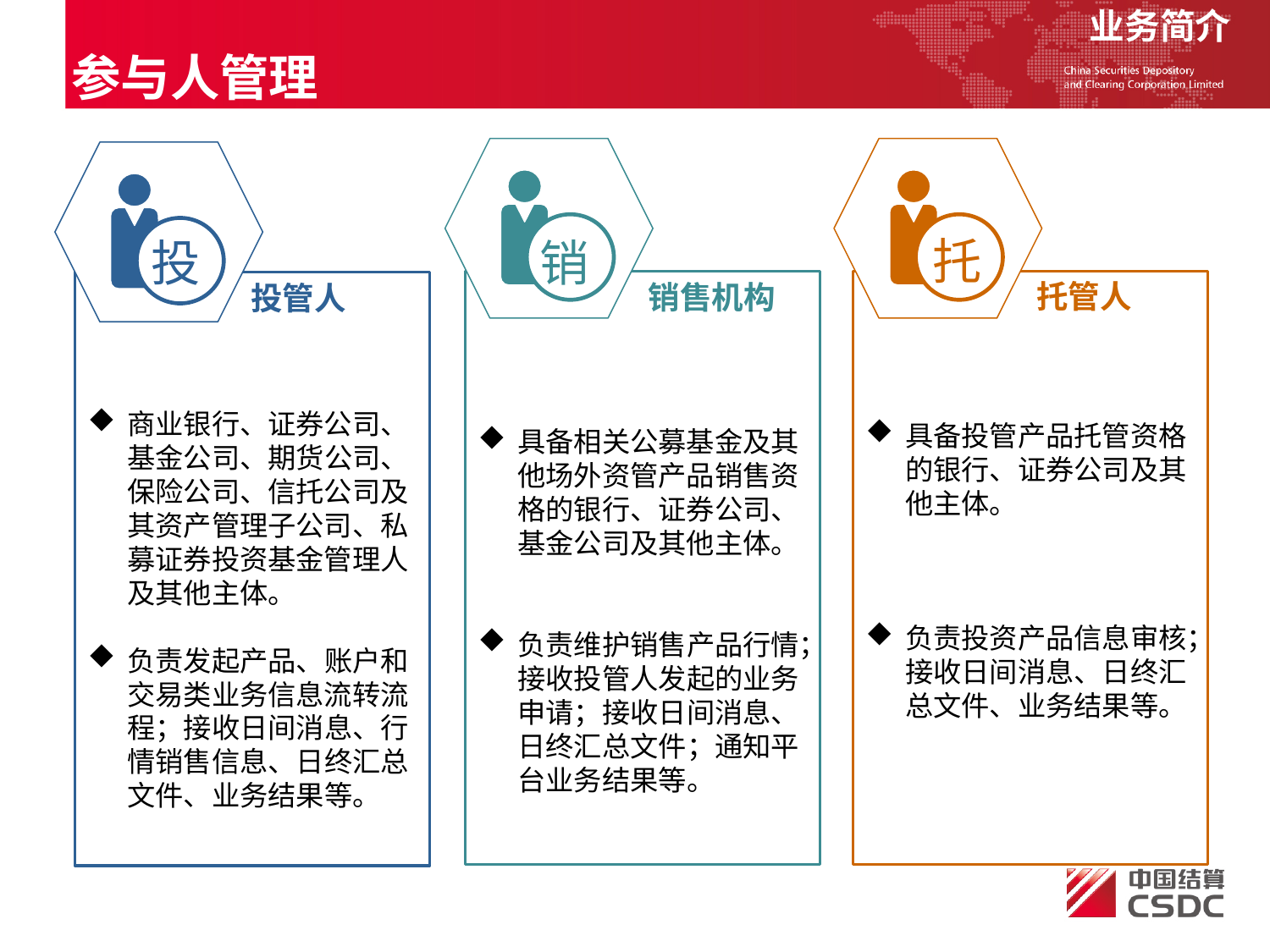

业务简介
参与人管理

销

托

投
托管人

具备相关公募基金及其他场外资管产品销售资格的银行、证券公司、基金公司及其他主体。

负责维护销售产品行情；接收投管人发起的业务申请；接收日间消息、日终汇总文件；通知平台业务结果等。

销售机构

具备投管产品托管资格的银行、证券公司及其他主体。

负责投资产品信息审核；接收日间消息、日终汇总文件、业务结果等。

商业银行、证券公司、基金公司、期货公司、保险公司、信托公司及其资产管理子公司、私募证券投资基金管理人及其他主体。

负责发起产品、账户和交易类业务信息流转流程；接收日间消息、行情销售信息、日终汇总文件、业务结果等。

投管人